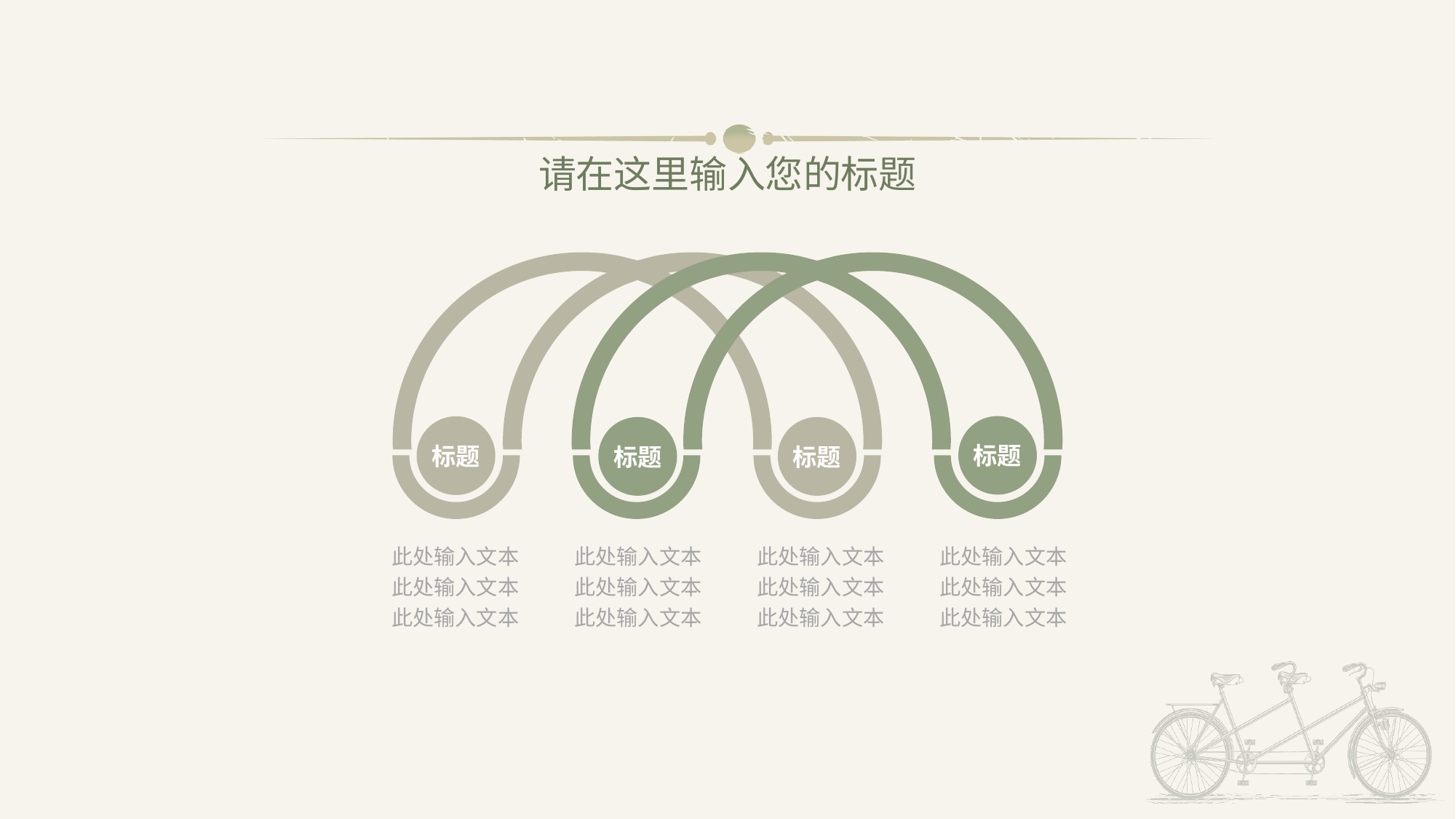

请在这里输入您的标题

标题
标题
标题
标题
此处输入文本
此处输入文本
此处输入文本
此处输入文本
此处输入文本
此处输入文本
此处输入文本
此处输入文本
此处输入文本
此处输入文本
此处输入文本
此处输入文本